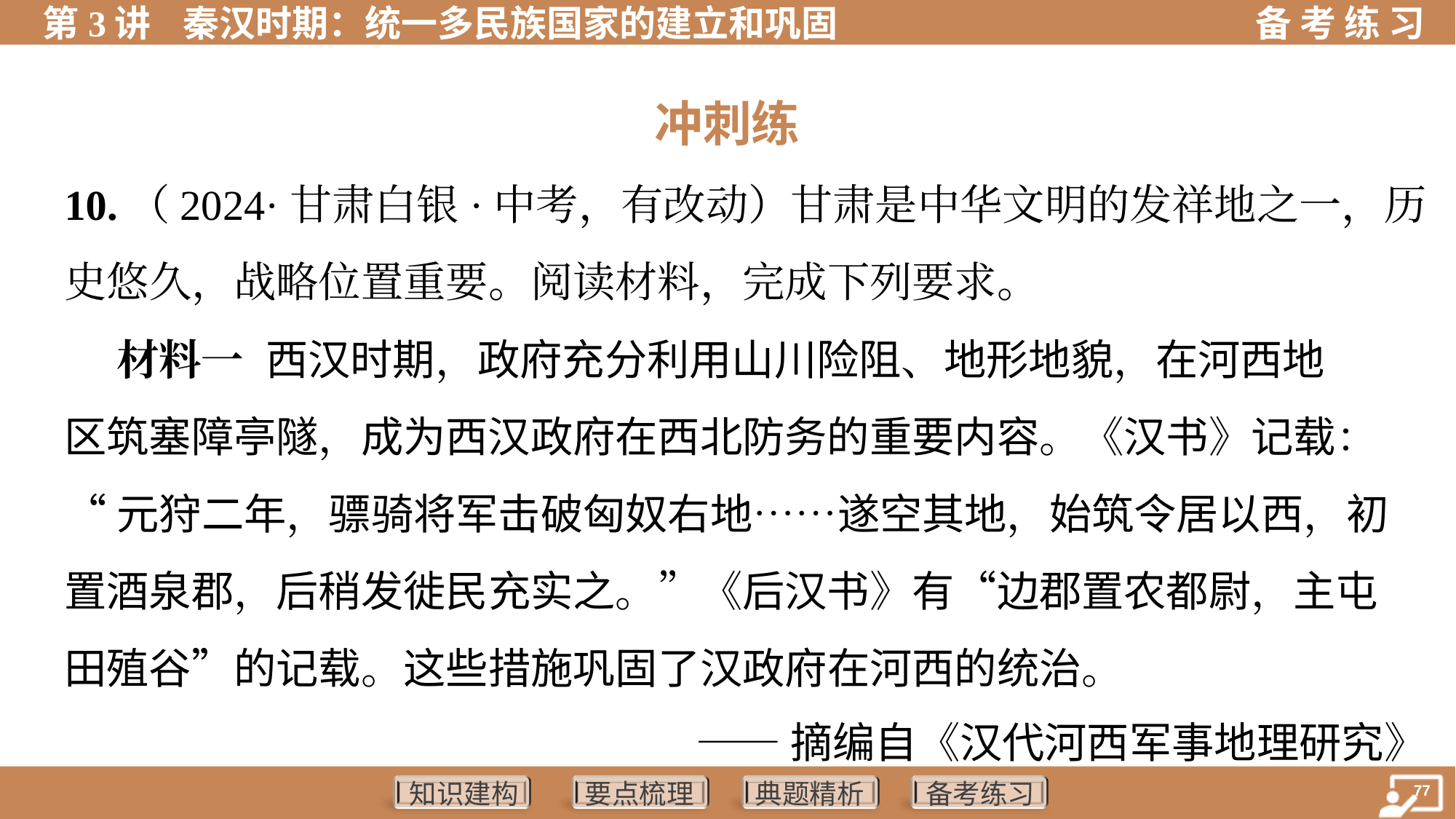

冲刺练
10.（2024·甘肃白银·中考，有改动）甘肃是中华文明的发祥地之一，历
史悠久，战略位置重要。阅读材料，完成下列要求。
    材料一  西汉时期，政府充分利用山川险阻、地形地貌，在河西地
区筑塞障亭隧，成为西汉政府在西北防务的重要内容。《汉书》记载：
“元狩二年，骠骑将军击破匈奴右地……遂空其地，始筑令居以西，初
置酒泉郡，后稍发徙民充实之。”《后汉书》有“边郡置农都尉，主屯
田殖谷”的记载。这些措施巩固了汉政府在河西的统治。
——摘编自《汉代河西军事地理研究》